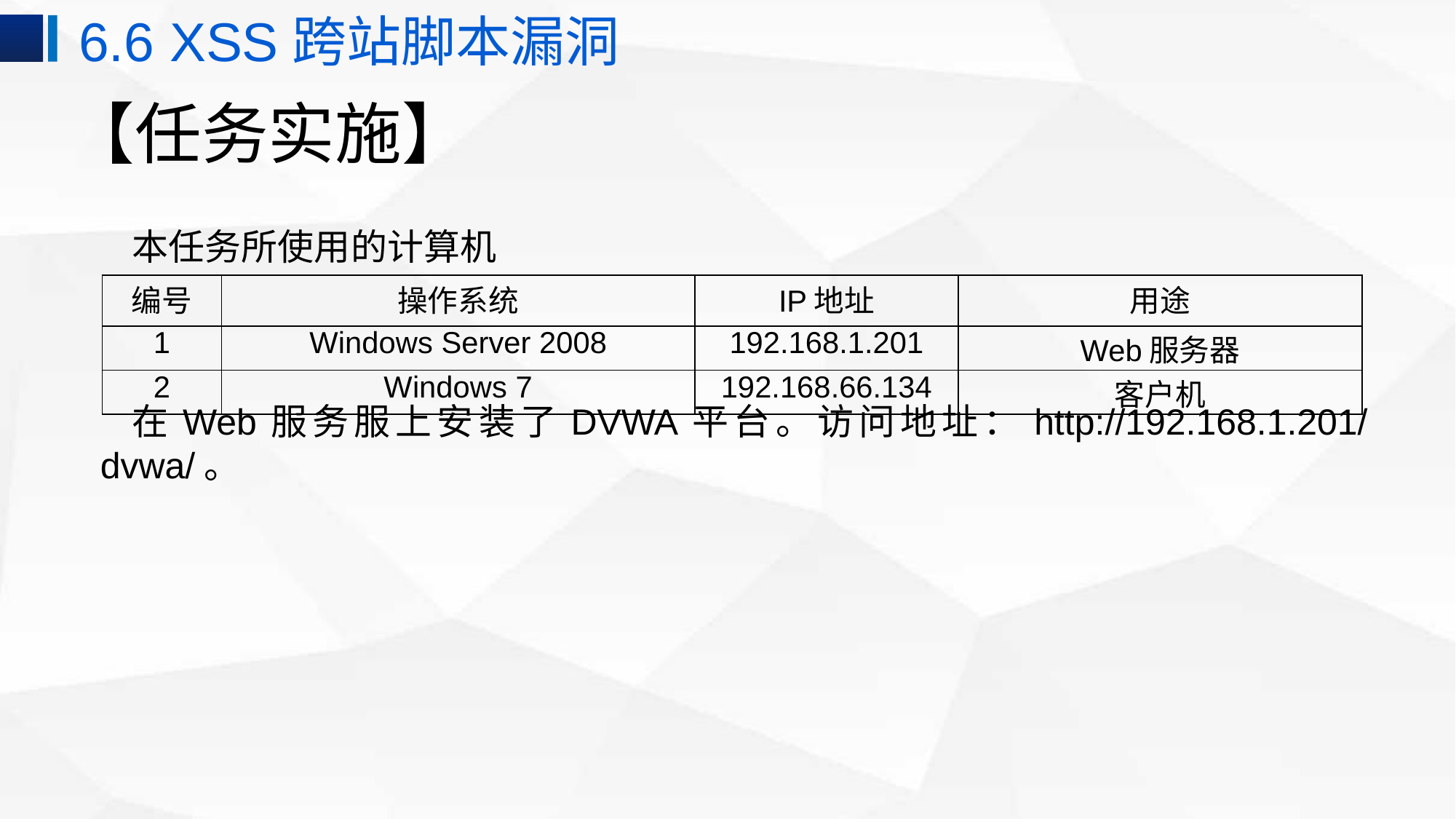

6.6 XSS跨站脚本漏洞

# 【任务实施】
本任务所使用的计算机

在Web服务服上安装了DVWA平台。访问地址：http://192.168.1.201/dvwa/。
| 编号 | 操作系统 | IP地址 | 用途 |
| --- | --- | --- | --- |
| 1 | Windows Server 2008 | 192.168.1.201 | Web服务器 |
| 2 | Windows 7 | 192.168.66.134 | 客户机 |